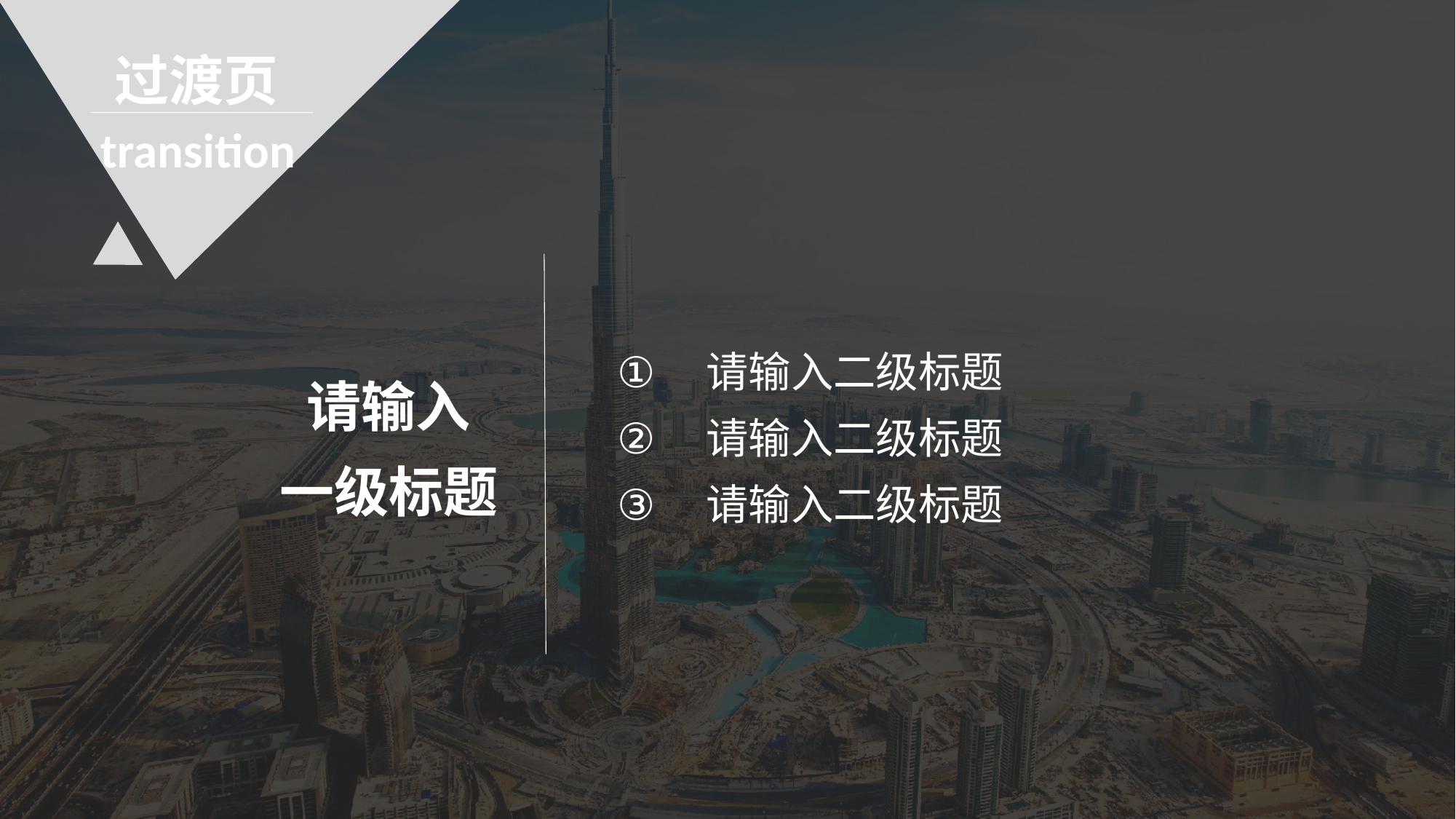

过渡页
transition

请输入二级标题
请输入二级标题
请输入二级标题
请输入
一级标题